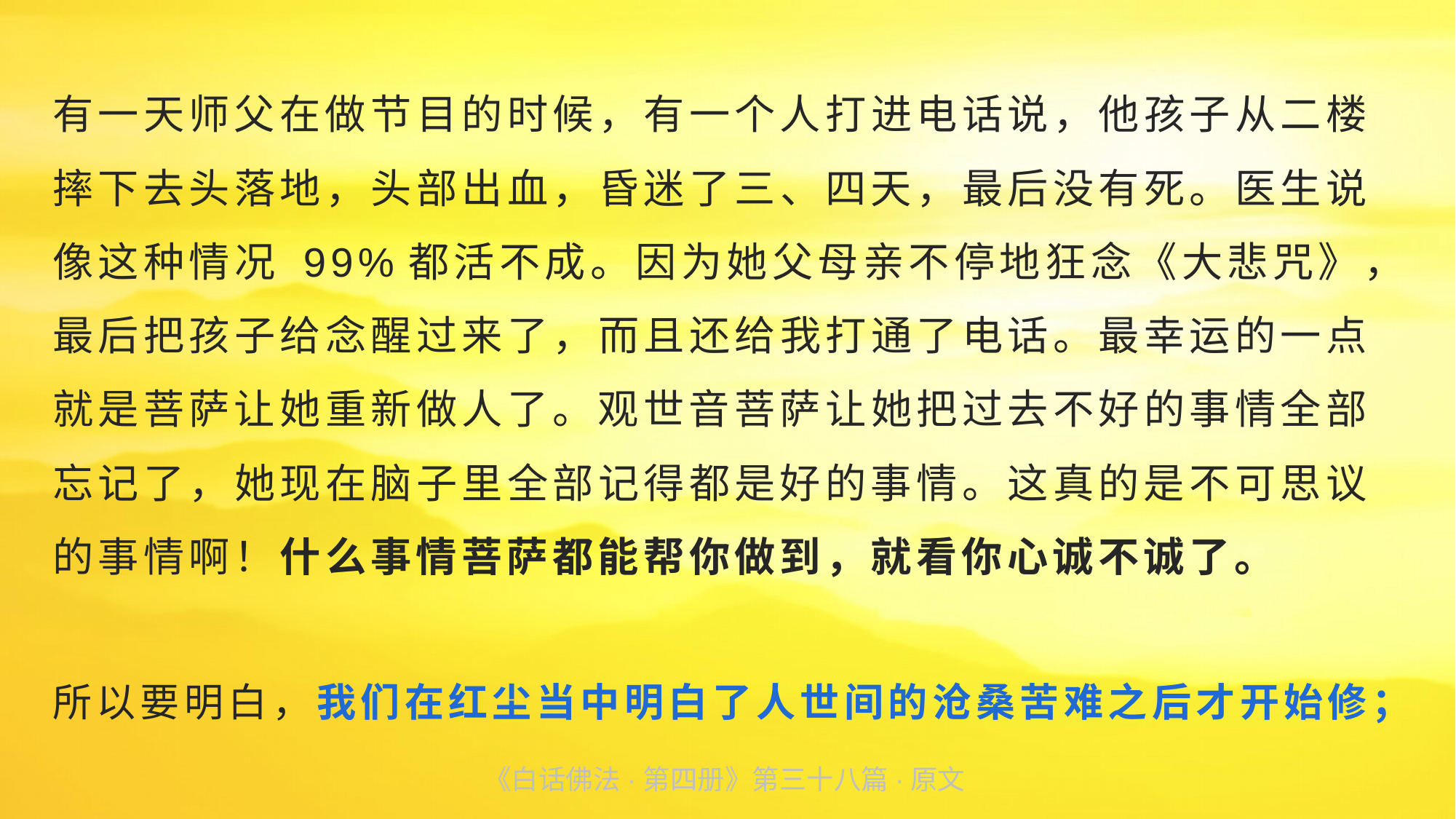

有一天师父在做节目的时候，有一个人打进电话说，他孩子从二楼摔下去头落地，头部出血，昏迷了三、四天，最后没有死。医生说像这种情况 99%都活不成。因为她父母亲不停地狂念《大悲咒》，最后把孩子给念醒过来了，而且还给我打通了电话。最幸运的一点就是菩萨让她重新做人了。观世音菩萨让她把过去不好的事情全部忘记了，她现在脑子里全部记得都是好的事情。这真的是不可思议的事情啊！什么事情菩萨都能帮你做到，就看你心诚不诚了。

所以要明白，我们在红尘当中明白了人世间的沧桑苦难之后才开始修；
《白话佛法·第四册》第三十八篇·原文